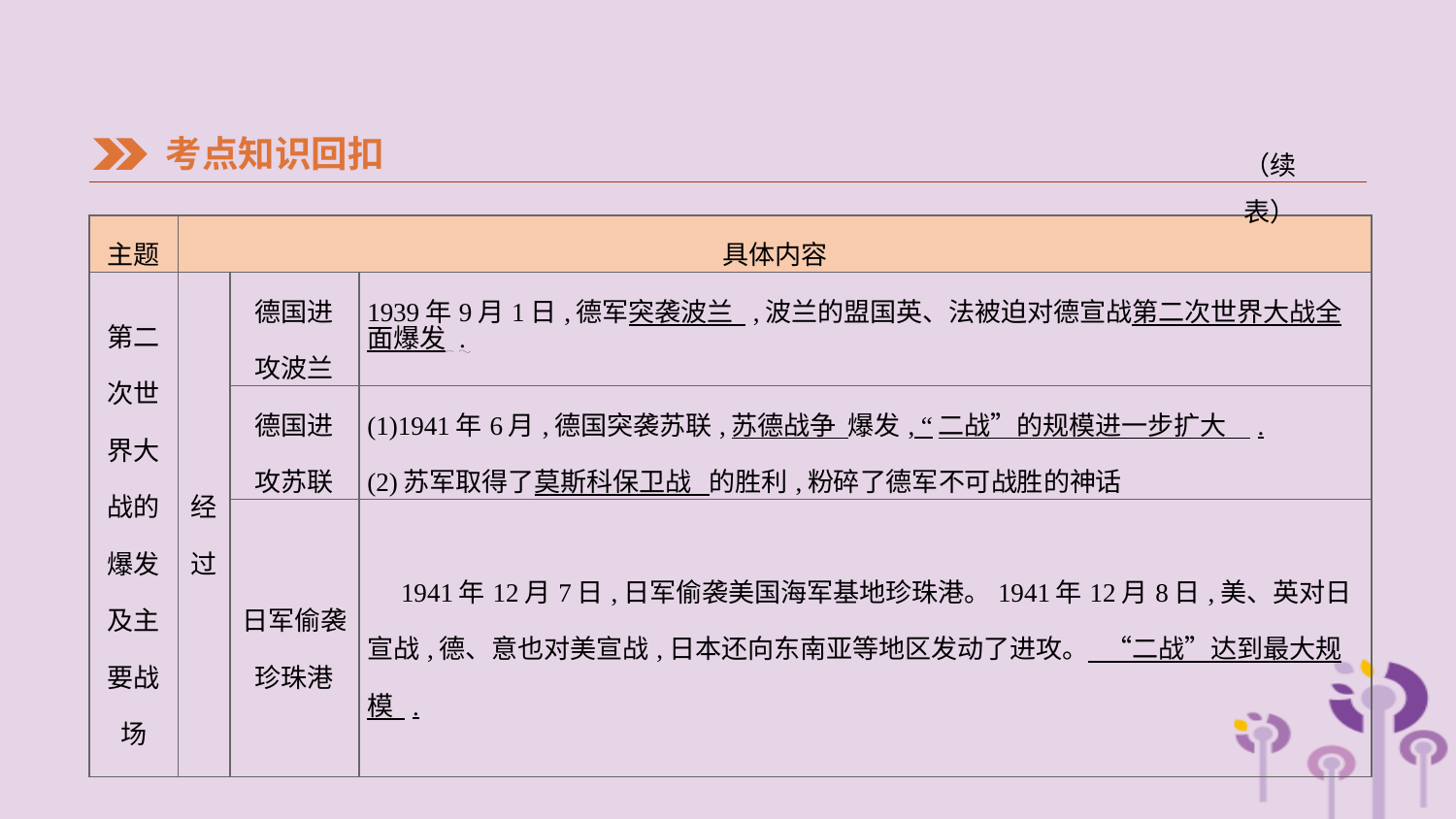

考点知识回扣

（续表）
| 主题 | 具体内容 |  |  |
| --- | --- | --- | --- |
| 第二 次世 界大 战的 爆发 及主 要战 场 | 经 过 | 德国进 攻波兰 | 1939年9月1日,德军突袭波兰 ,波兰的盟国英、法被迫对德宣战第二次世界大战全面爆发 . |
|  |  | 德国进 攻苏联 | (1)1941年6月,德国突袭苏联,苏德战争 爆发, “二战”的规模进一步扩大 . (2)苏军取得了莫斯科保卫战 的胜利,粉碎了德军不可战胜的神话 |
|  |  | 日军偷袭 珍珠港 | 1941年12月7日,日军偷袭美国海军基地珍珠港。1941年12月8日,美、英对日宣战,德、意也对美宣战,日本还向东南亚等地区发动了进攻。 “二战”达到最大规模 . |